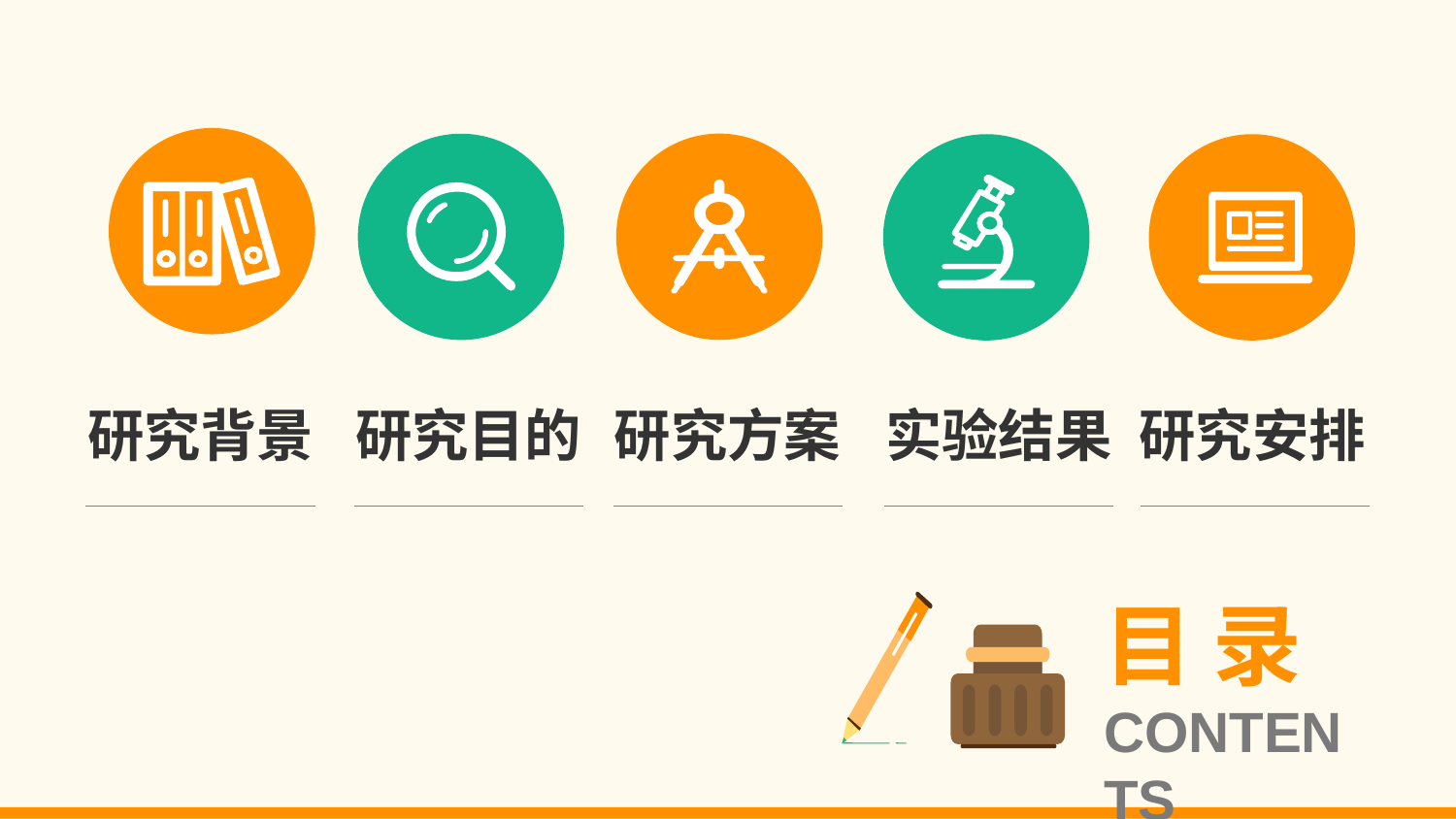

研究背景
研究目的
研究方案
实验结果
研究安排
目 录
CONTENTS